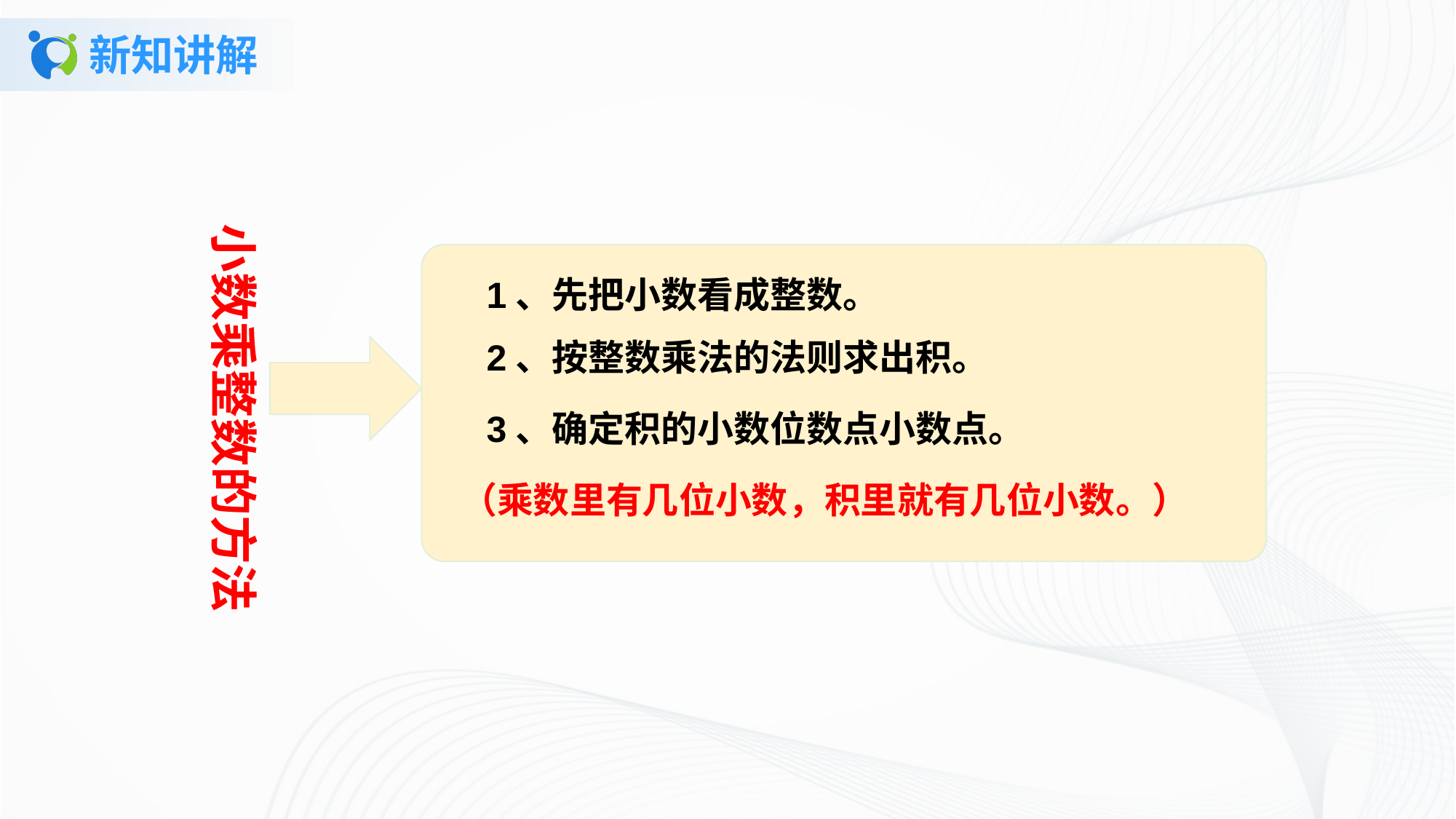

# 新知讲解
小数乘整数的方法

1、先把小数看成整数。
2、按整数乘法的法则求出积。

3、确定积的小数位数点小数点。
（乘数里有几位小数，积里就有几位小数。）